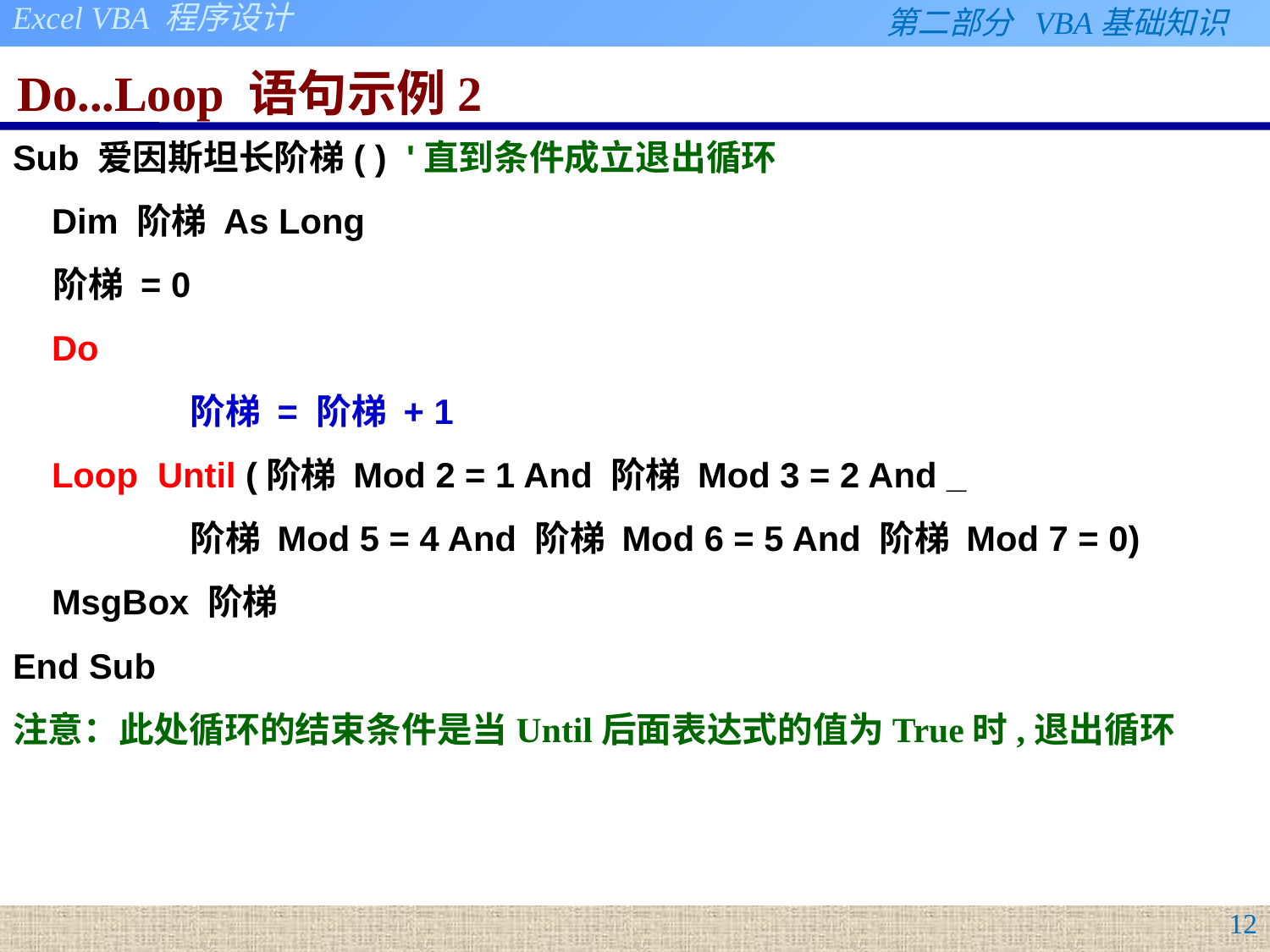

# Do...Loop 语句示例2
Sub 爱因斯坦长阶梯( )  '直到条件成立退出循环
    Dim 阶梯 As Long
    阶梯 = 0
    Do
    		阶梯 = 阶梯 + 1
    Loop  Until (阶梯 Mod 2 = 1 And 阶梯 Mod 3 = 2 And _
		阶梯 Mod 5 = 4 And 阶梯 Mod 6 = 5 And 阶梯 Mod 7 = 0)
    MsgBox 阶梯
End Sub
注意：此处循环的结束条件是当Until后面表达式的值为True时,退出循环